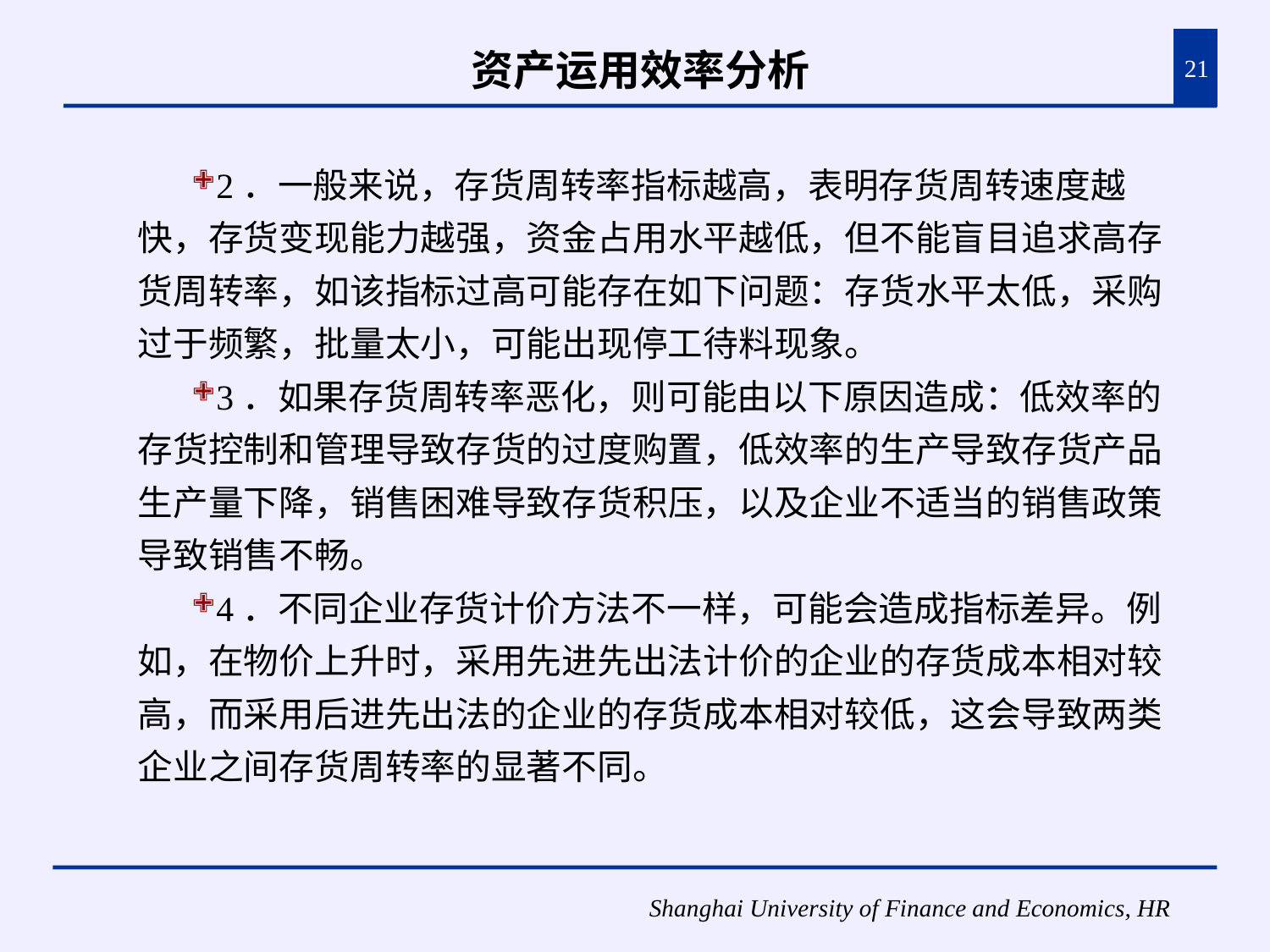

# 资产运用效率分析
21
2．一般来说，存货周转率指标越高，表明存货周转速度越快，存货变现能力越强，资金占用水平越低，但不能盲目追求高存货周转率，如该指标过高可能存在如下问题：存货水平太低，采购过于频繁，批量太小，可能出现停工待料现象。
3．如果存货周转率恶化，则可能由以下原因造成：低效率的存货控制和管理导致存货的过度购置，低效率的生产导致存货产品生产量下降，销售困难导致存货积压，以及企业不适当的销售政策导致销售不畅。
4．不同企业存货计价方法不一样，可能会造成指标差异。例如，在物价上升时，采用先进先出法计价的企业的存货成本相对较高，而采用后进先出法的企业的存货成本相对较低，这会导致两类企业之间存货周转率的显著不同。